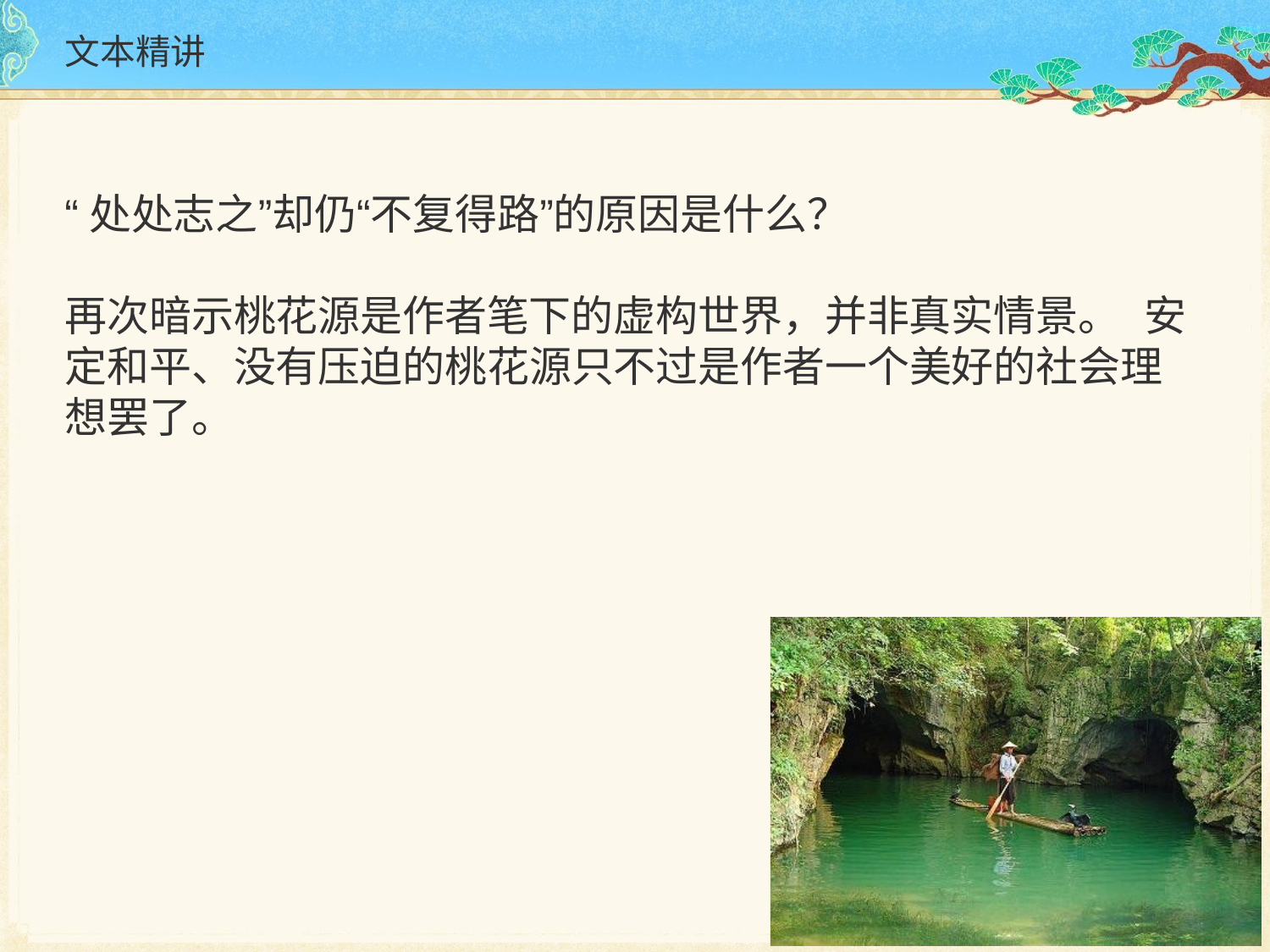

# 文本精讲
“处处志之”却仍“不复得路”的原因是什么？

再次暗示桃花源是作者笔下的虚构世界，并非真实情景。  安定和平、没有压迫的桃花源只不过是作者一个美好的社会理  想罢了。